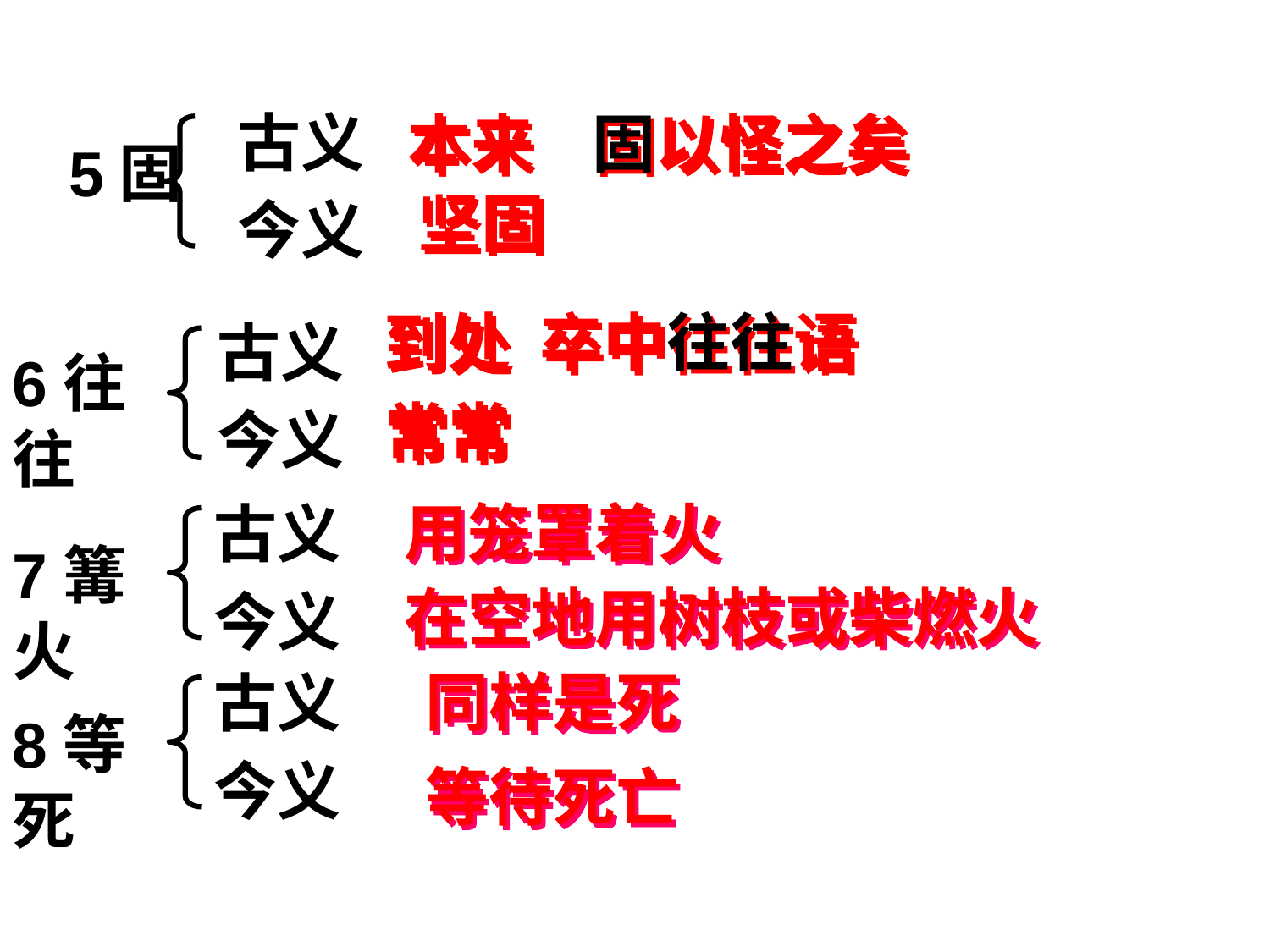

古义
今义
本来    固以怪之矣

5固
坚固
古义
今义
到处  卒中往往语

6往往
常常
古义
今义
用笼罩着火

7篝火
在空地用树枝或柴燃火
古义
今义
同样是死

8等死
等待死亡